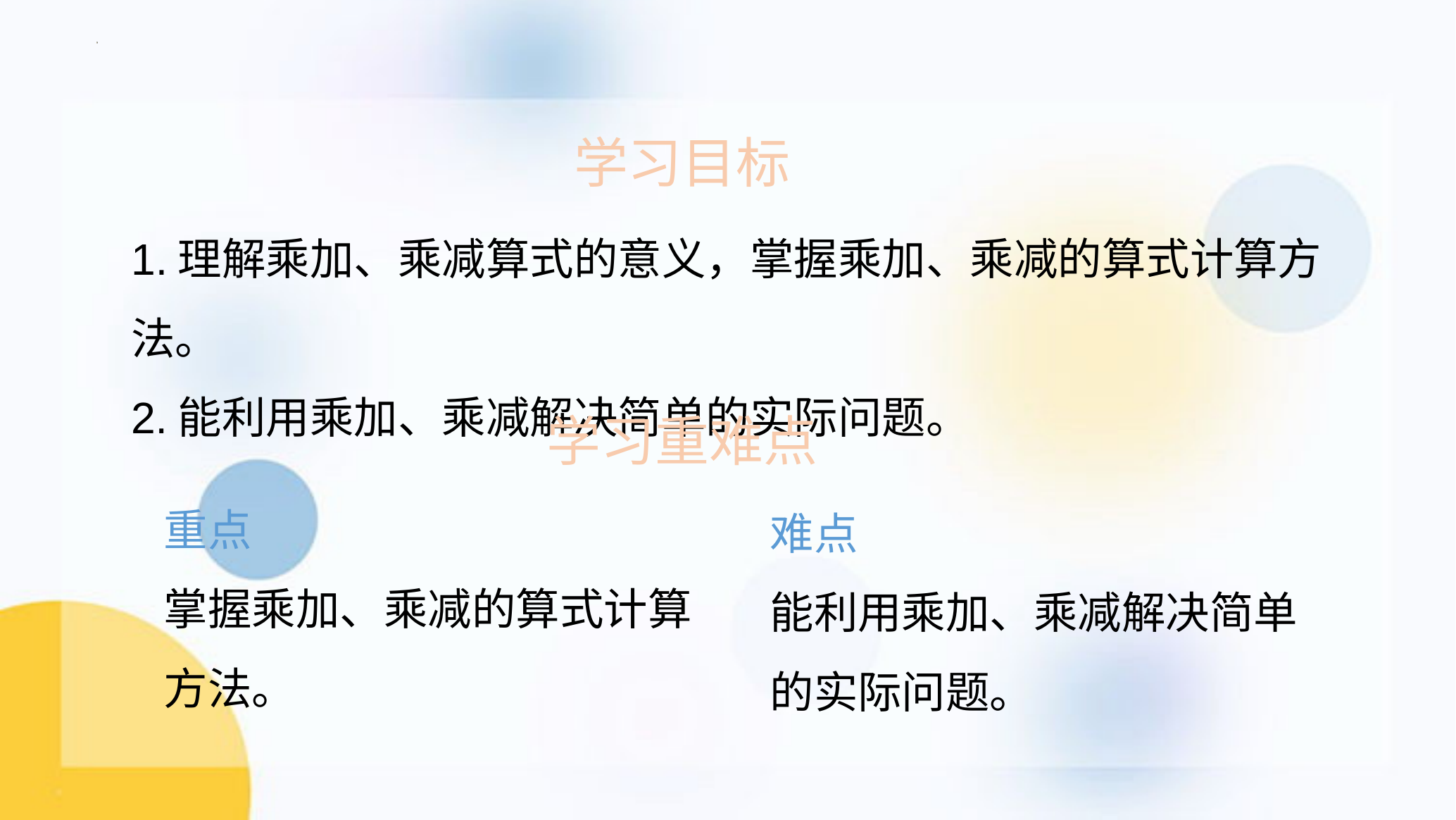

学习目标
1.理解乘加、乘减算式的意义，掌握乘加、乘减的算式计算方法。
2.能利用乘加、乘减解决简单的实际问题。
学习重难点
重点
掌握乘加、乘减的算式计算方法。
难点
能利用乘加、乘减解决简单的实际问题。